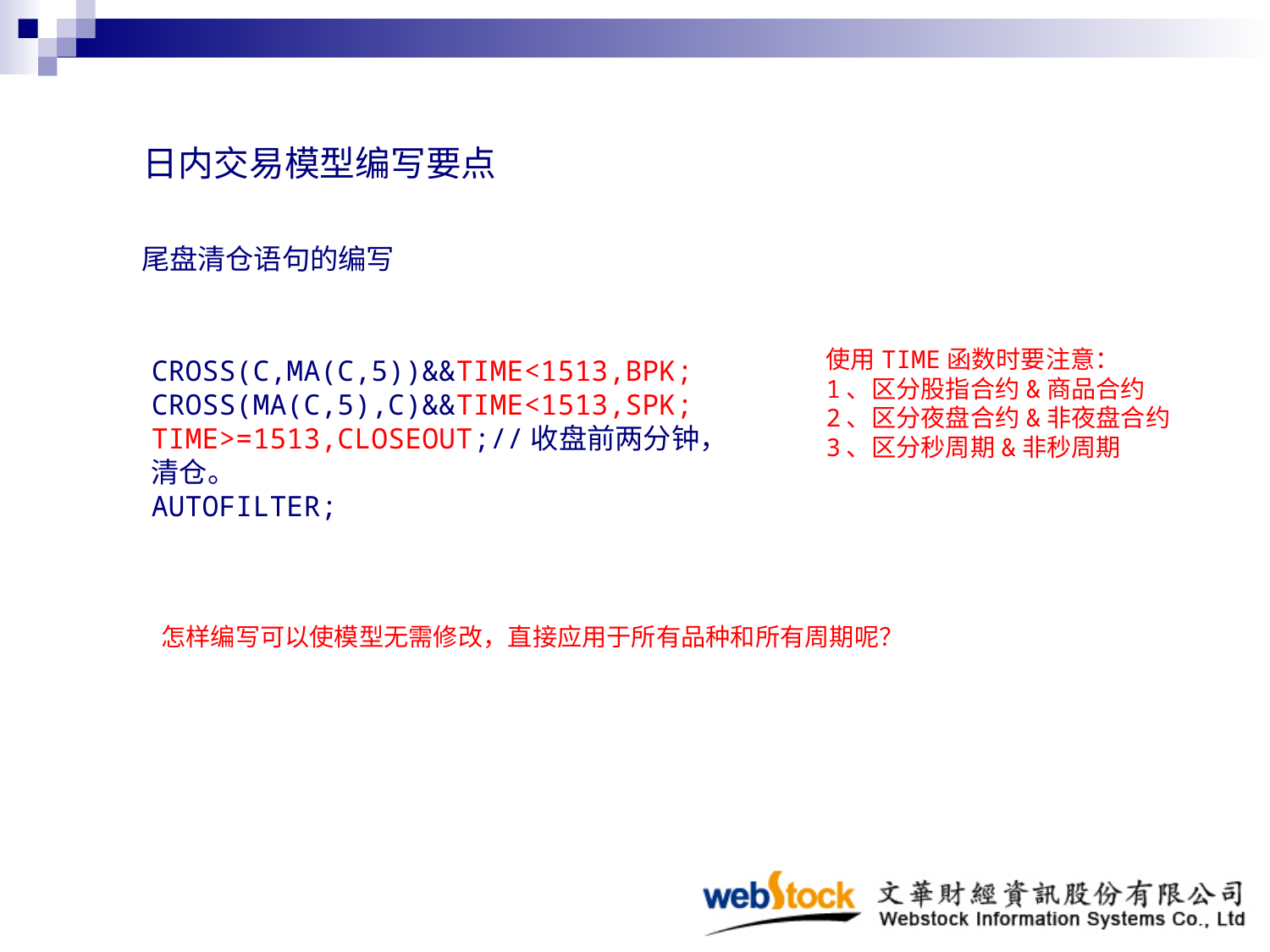

日内交易模型编写要点
尾盘清仓语句的编写
使用TIME函数时要注意：
1、区分股指合约&商品合约
2、区分夜盘合约&非夜盘合约
3、区分秒周期&非秒周期

CROSS(C,MA(C,5))&&TIME<1513,BPK;
CROSS(MA(C,5),C)&&TIME<1513,SPK;
TIME>=1513,CLOSEOUT;//收盘前两分钟，清仓。
AUTOFILTER;
怎样编写可以使模型无需修改，直接应用于所有品种和所有周期呢？